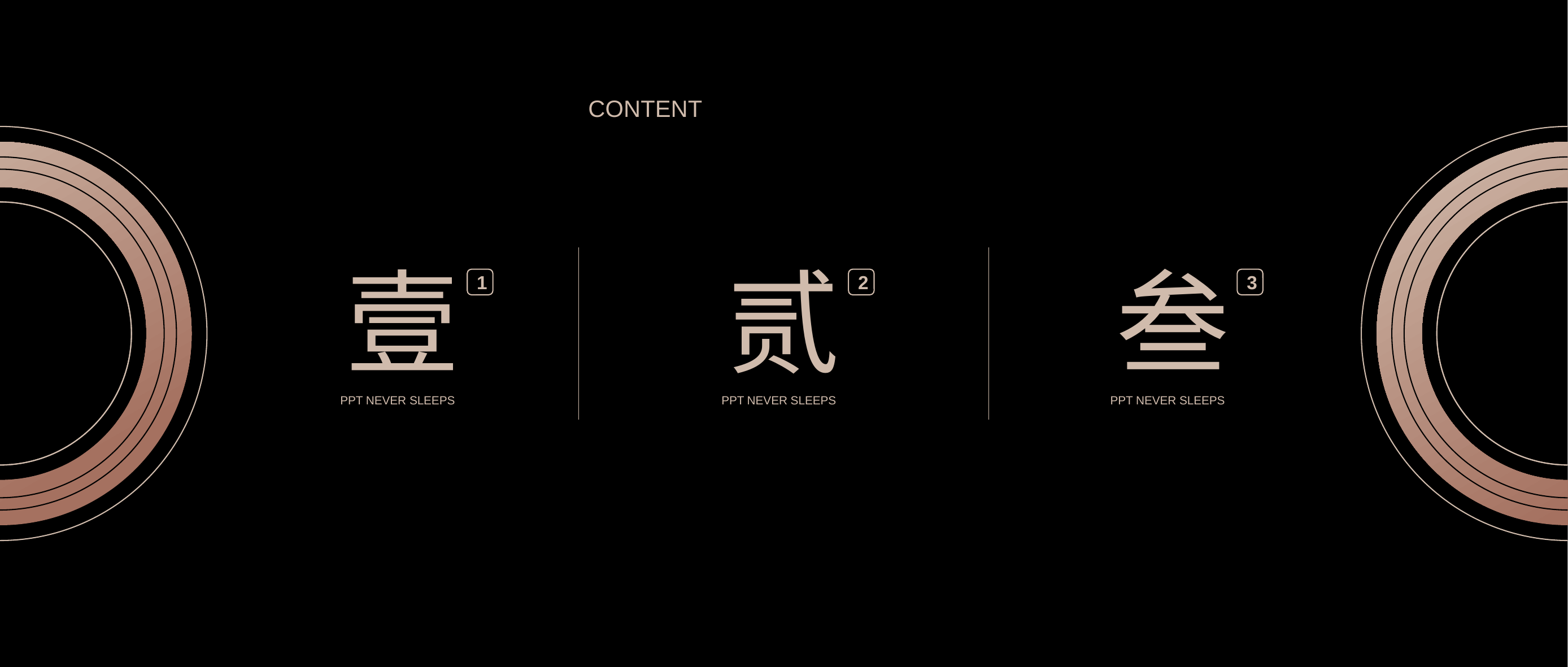

CONTENT

e7d195523061f1c01bc539b90b65f09aca9bc726a3a4adba8C9E45B38E36AC8707C5D393223713CC8DD27123EF48A81803B5A1BFF3646AC546C23D4B23F46D5703AE6DAEEEE7BB41433C5E719609FF6BB1AB508850CC7AB2A1F0096D725D47954E99FFE5679FE21BDACF66DA002E1EFF39272FD001843FED1A0831BBA219B861C605E20EE08200D528AB46A77E56FB9D
壹
1
PPT NEVER SLEEPS
贰
2
PPT NEVER SLEEPS
叁
3
PPT NEVER SLEEPS